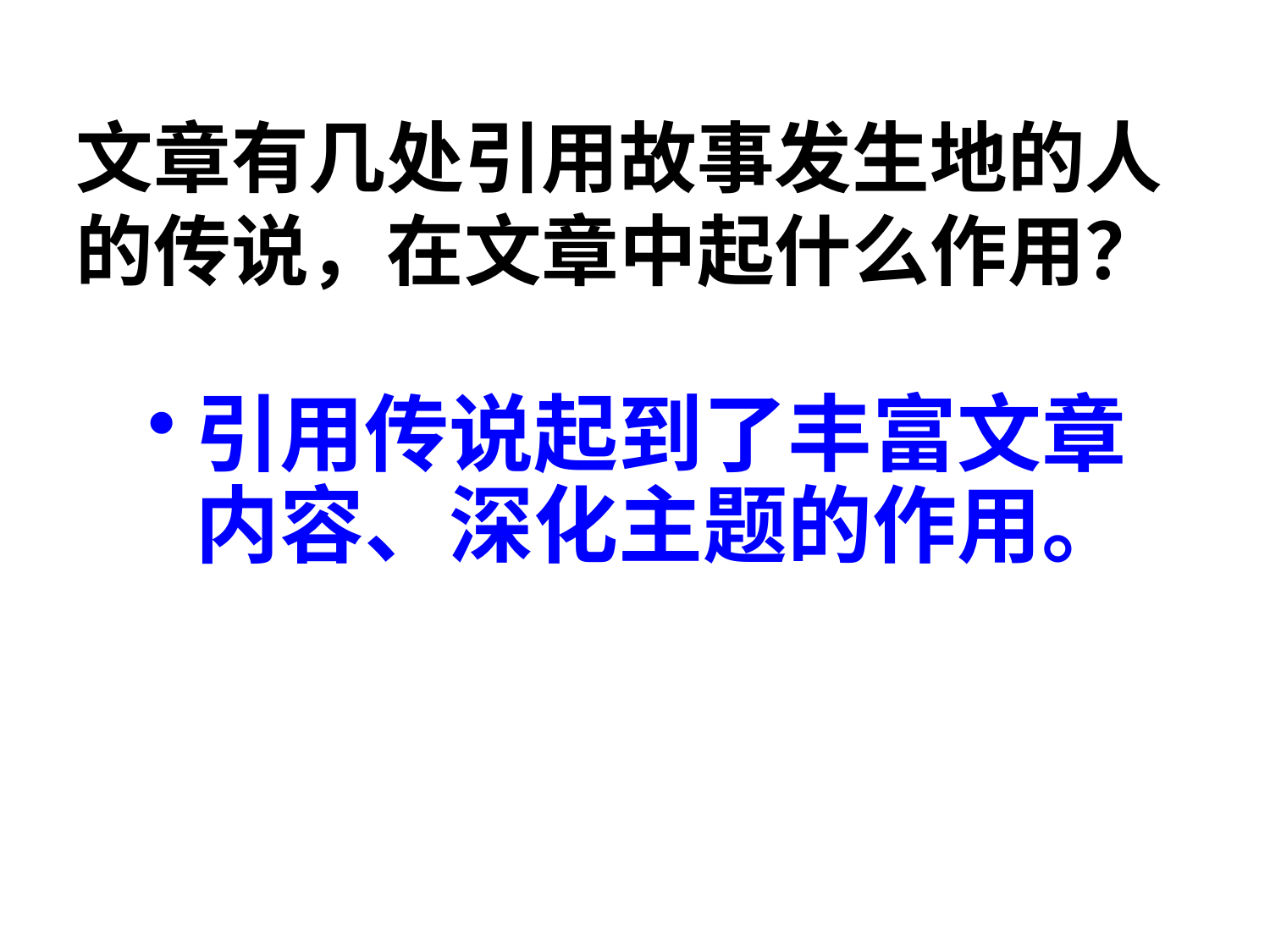

# 文章有几处引用故事发生地的人的传说，在文章中起什么作用？
引用传说起到了丰富文章内容、深化主题的作用。